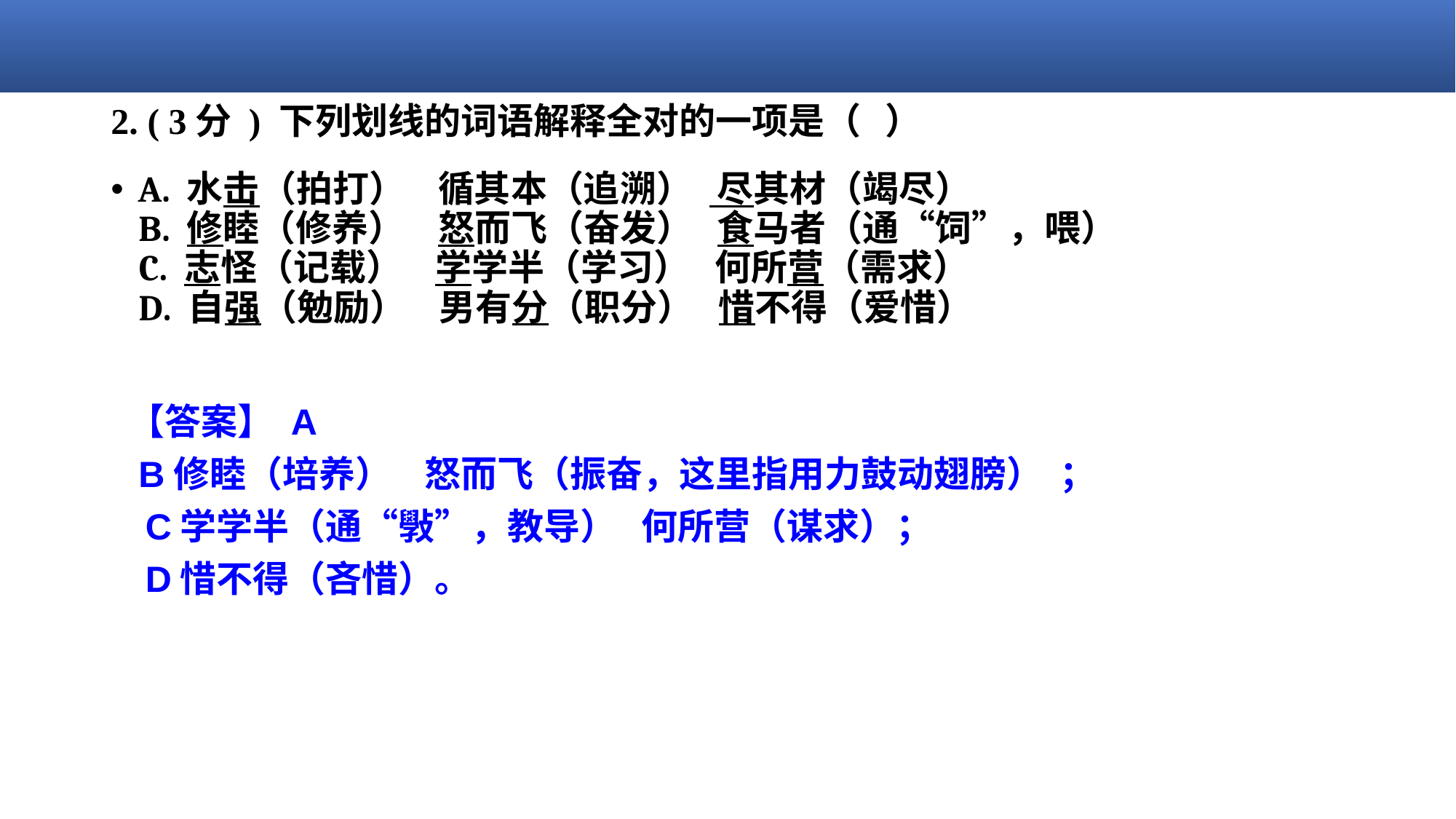

# 2. ( 3分 ) 下列划线的词语解释全对的一项是（   ）
A. 水击（拍打）    循其本（追溯）   尽其材（竭尽）
B. 修睦（修养）    怒而飞（奋发）   食马者（通“饲”，喂）
C. 志怪（记载）    学学半（学习）   何所营（需求）
D. 自强（勉励）    男有分（职分）   惜不得（爱惜）
【答案】 A
 B修睦（培养）    怒而飞（振奋，这里指用力鼓动翅膀）  ；
 C学学半（通“斅”，教导）   何所营（谋求）；
 D惜不得（吝惜）。